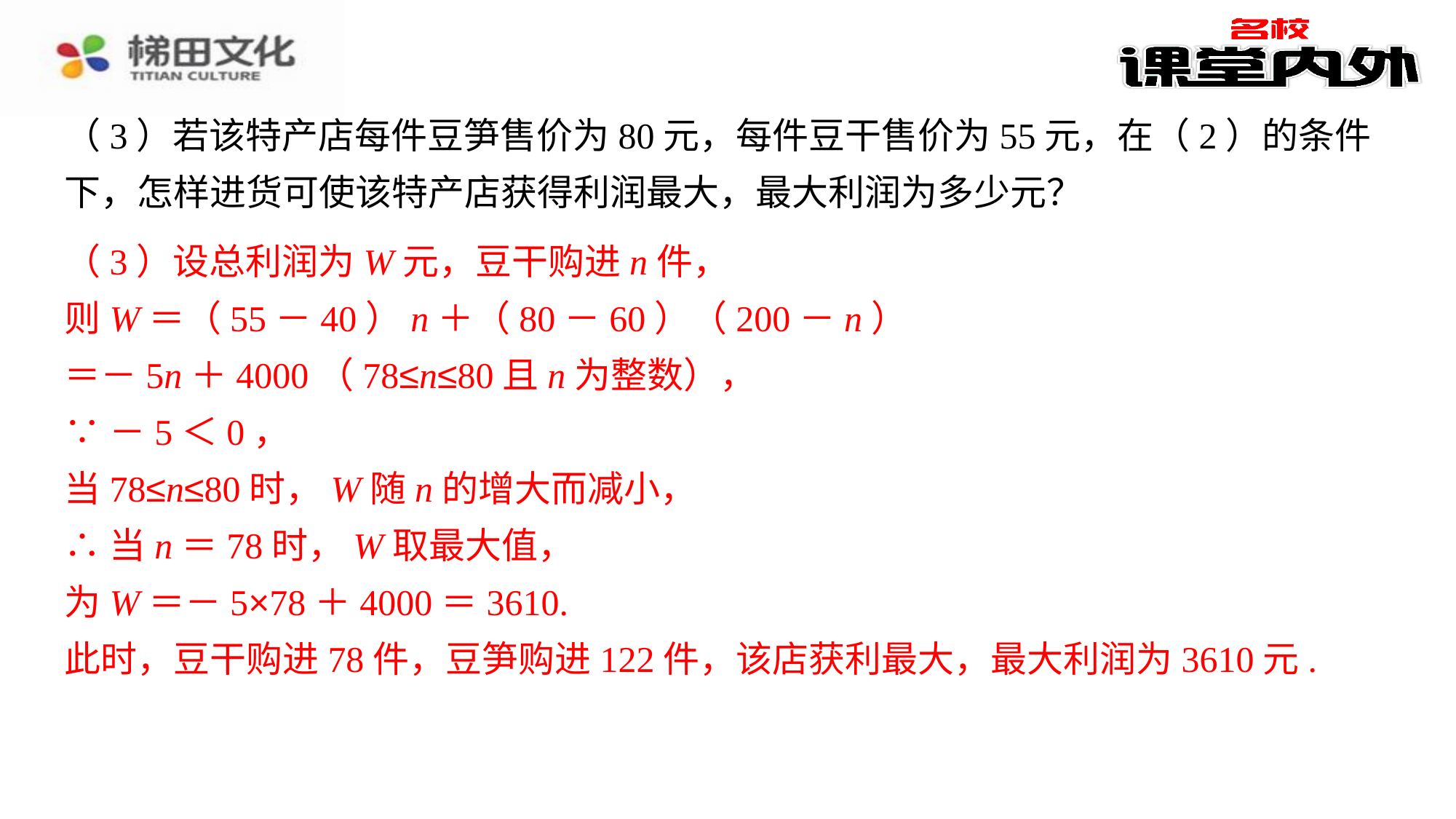

（3）若该特产店每件豆笋售价为80元，每件豆干售价为55元，在（2）的条件下，怎样进货可使该特产店获得利润最大，最大利润为多少元？
③即豆干购进80件，则豆笋购进120件.⁠
∴该特产店共有以上三种进货方案.⁠
（3）设总利润为W元，豆干购进n件，⁠
则W＝（55－40）n＋（80－60）（200－n）⁠
＝－5n＋4000（78≤n≤80且n为整数），⁠
∵－5＜0，⁠
当78≤n≤80时，W随n的增大而减小，⁠
∴当n＝78时，W取最大值，⁠
为W＝－5×78＋4000＝3610.⁠
此时，豆干购进78件，豆笋购进122件，该店获利最大，最大利润为3610元.⁠
（3）设总利润为W元，豆干购进n件，
则W＝（55－40）n＋（80－60）（200－n）
＝－5n＋4000（78≤n≤80且n为整数），
∵－5＜0，
当78≤n≤80时，W随n的增大而减小，
∴当n＝78时，W取最大值，
为W＝－5×78＋4000＝3610.
此时，豆干购进78件，豆笋购进122件，该店获利最大，最大利润为3610元.